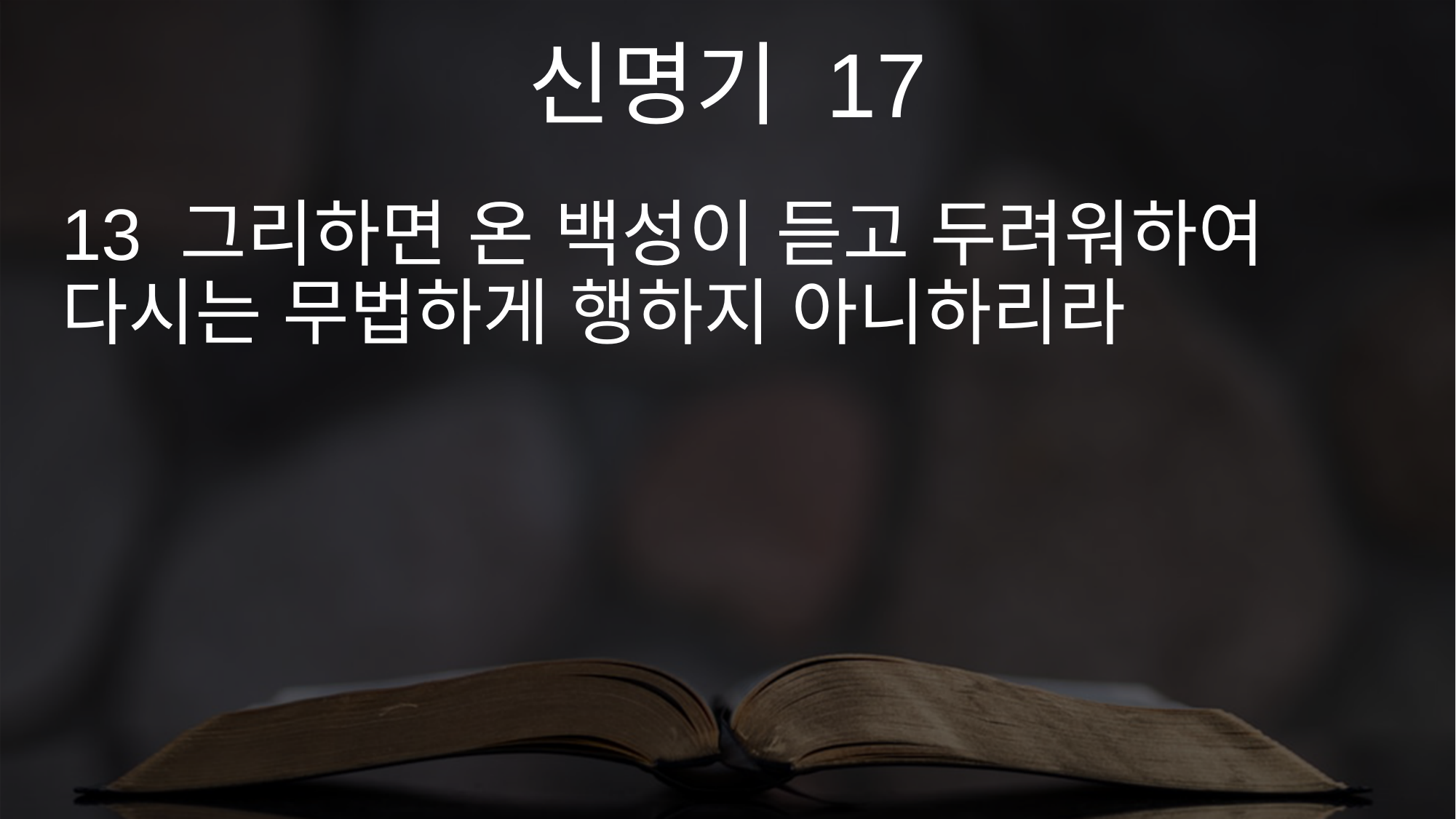

신명기 17
13 그리하면 온 백성이 듣고 두려워하여 다시는 무법하게 행하지 아니하리라